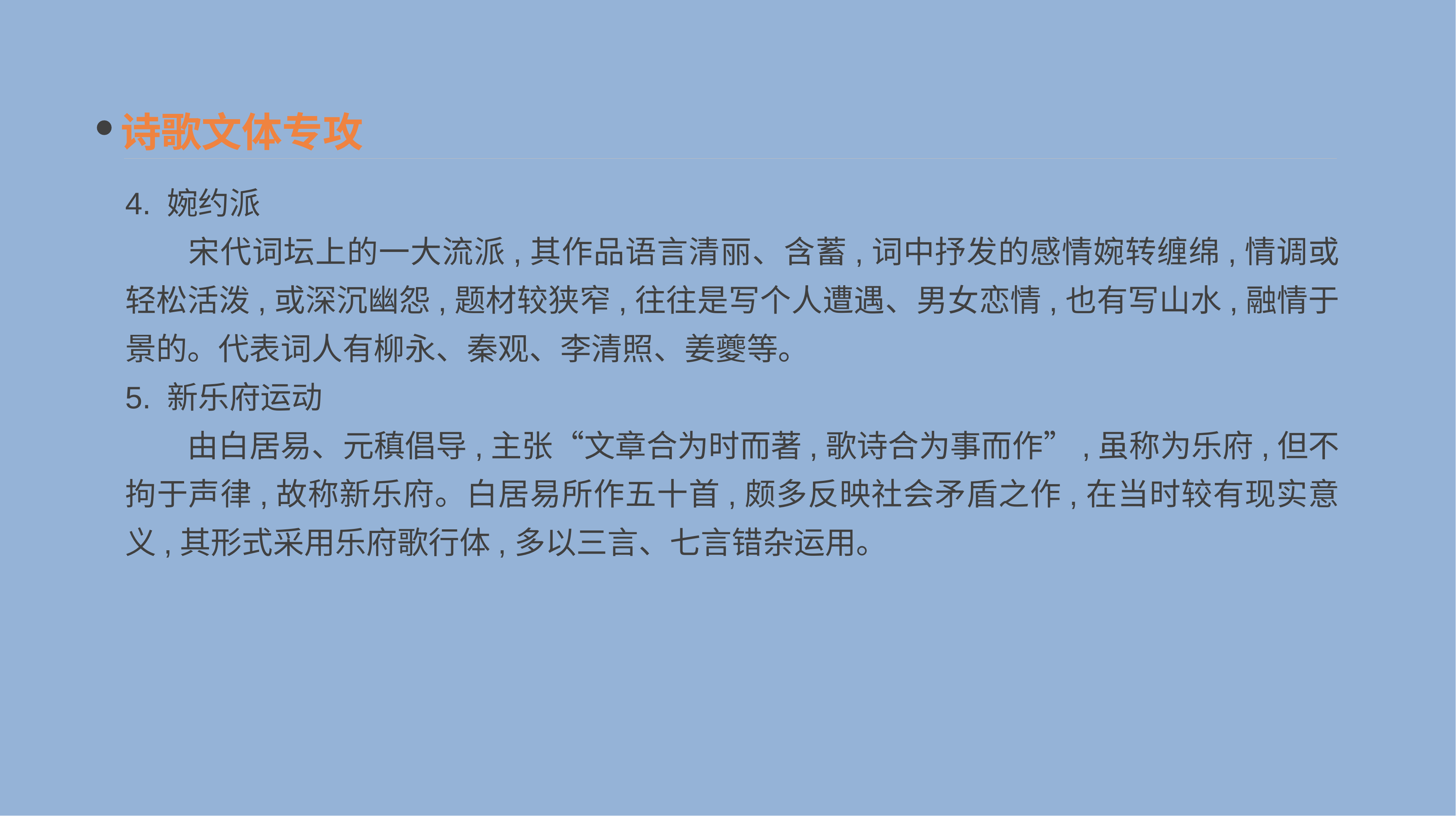

诗歌文体专攻

4. 婉约派
　　宋代词坛上的一大流派,其作品语言清丽、含蓄,词中抒发的感情婉转缠绵,情调或轻松活泼,或深沉幽怨,题材较狭窄,往往是写个人遭遇、男女恋情,也有写山水,融情于景的。代表词人有柳永、秦观、李清照、姜夔等。
5. 新乐府运动
　　由白居易、元稹倡导,主张“文章合为时而著,歌诗合为事而作”,虽称为乐府,但不拘于声律,故称新乐府。白居易所作五十首,颇多反映社会矛盾之作,在当时较有现实意义,其形式采用乐府歌行体,多以三言、七言错杂运用。